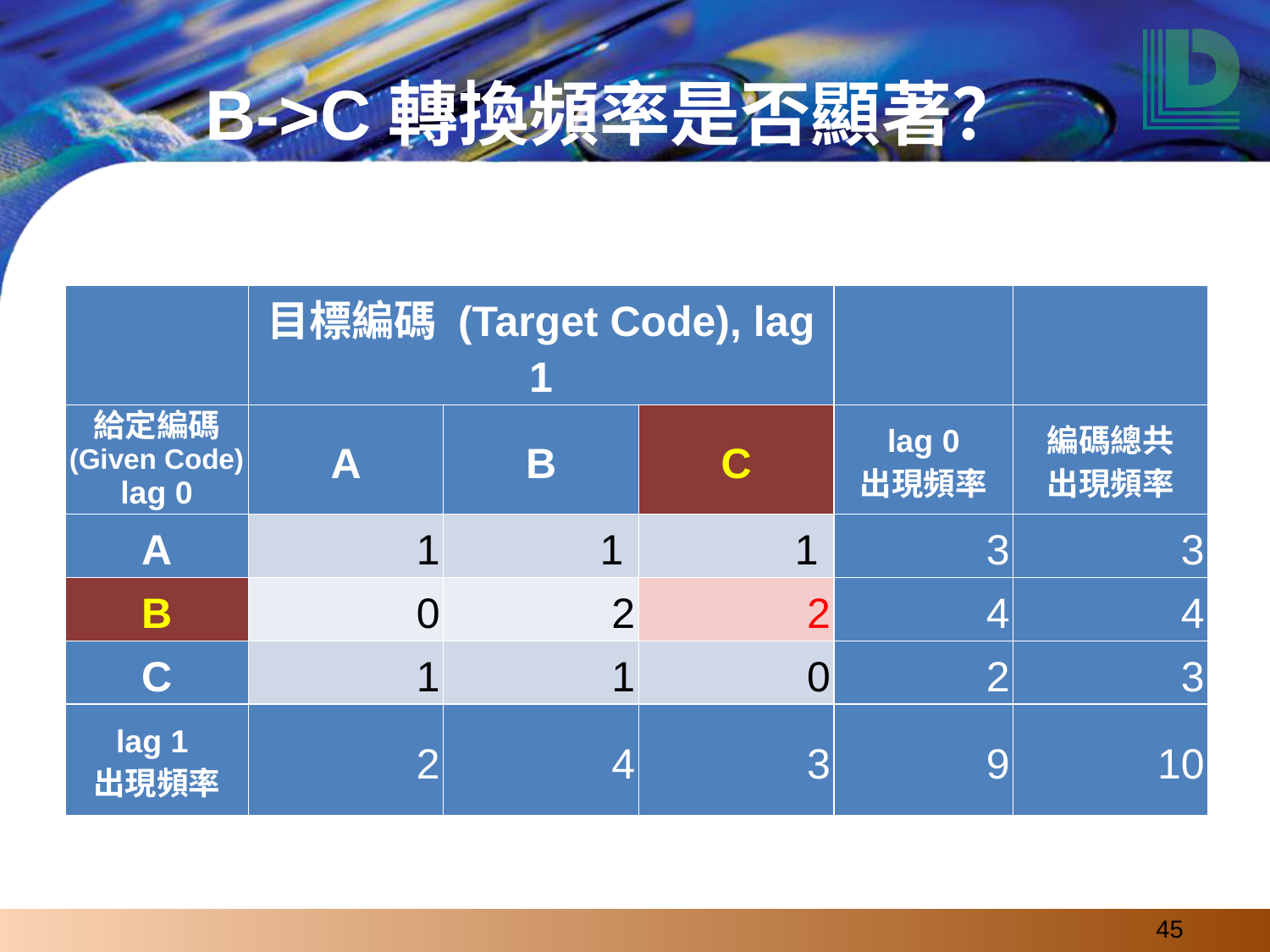

# B->C轉換頻率是否顯著？
|  | 目標編碼 (Target Code), lag 1 |  |  |  |  |
| --- | --- | --- | --- | --- | --- |
| 給定編碼 (Given Code) lag 0 | A | B | C | lag 0 出現頻率 | 編碼總共 出現頻率 |
| A | 1 | 1 | 1 | 3 | 3 |
| B | 0 | 2 | 2 | 4 | 4 |
| C | 1 | 1 | 0 | 2 | 3 |
| lag 1 出現頻率 | 2 | 4 | 3 | 9 | 10 |
45